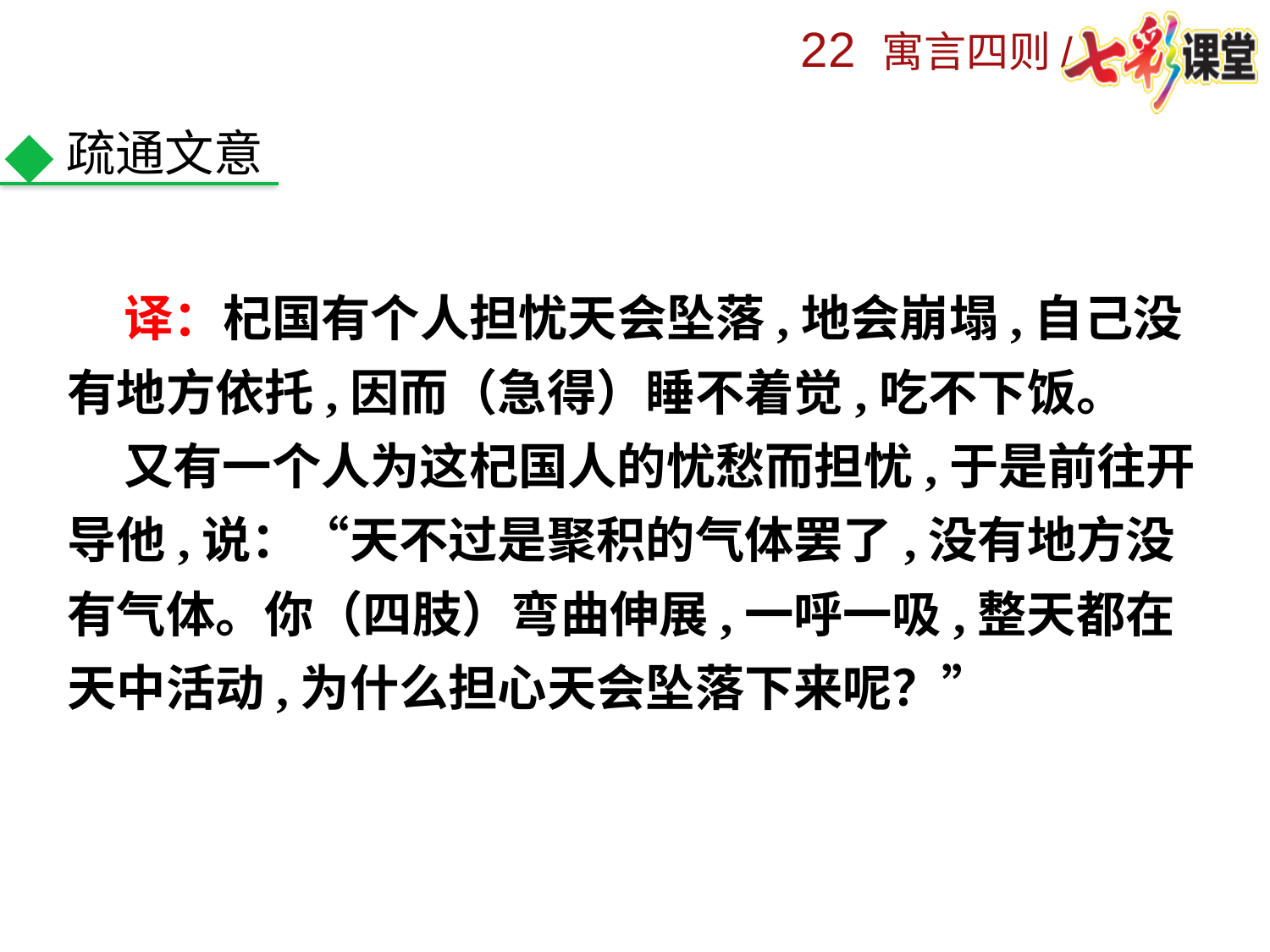

疏通文意

    译：杞国有个人担忧天会坠落,地会崩塌,自己没有地方依托,因而（急得）睡不着觉,吃不下饭。
    又有一个人为这杞国人的忧愁而担忧,于是前往开导他,说：“天不过是聚积的气体罢了,没有地方没有气体。你（四肢）弯曲伸展,一呼一吸,整天都在天中活动,为什么担心天会坠落下来呢？”